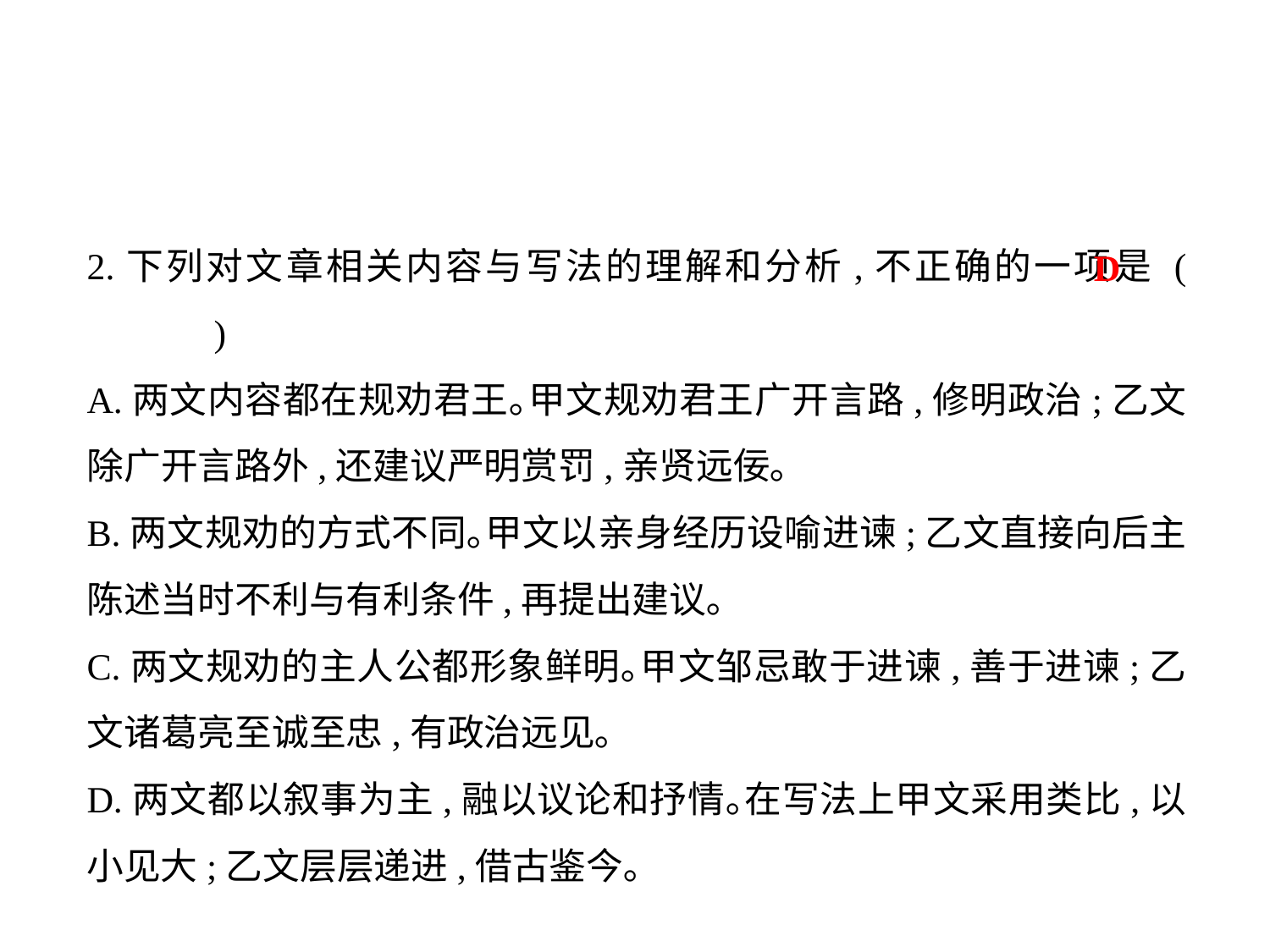

2.下列对文章相关内容与写法的理解和分析,不正确的一项是 (	)
A.两文内容都在规劝君王｡甲文规劝君王广开言路,修明政治;乙文除广开言路外,还建议严明赏罚,亲贤远佞｡
B.两文规劝的方式不同｡甲文以亲身经历设喻进谏;乙文直接向后主陈述当时不利与有利条件,再提出建议｡
C.两文规劝的主人公都形象鲜明｡甲文邹忌敢于进谏,善于进谏;乙文诸葛亮至诚至忠,有政治远见｡
D.两文都以叙事为主,融以议论和抒情｡在写法上甲文采用类比,以小见大;乙文层层递进,借古鉴今｡
D